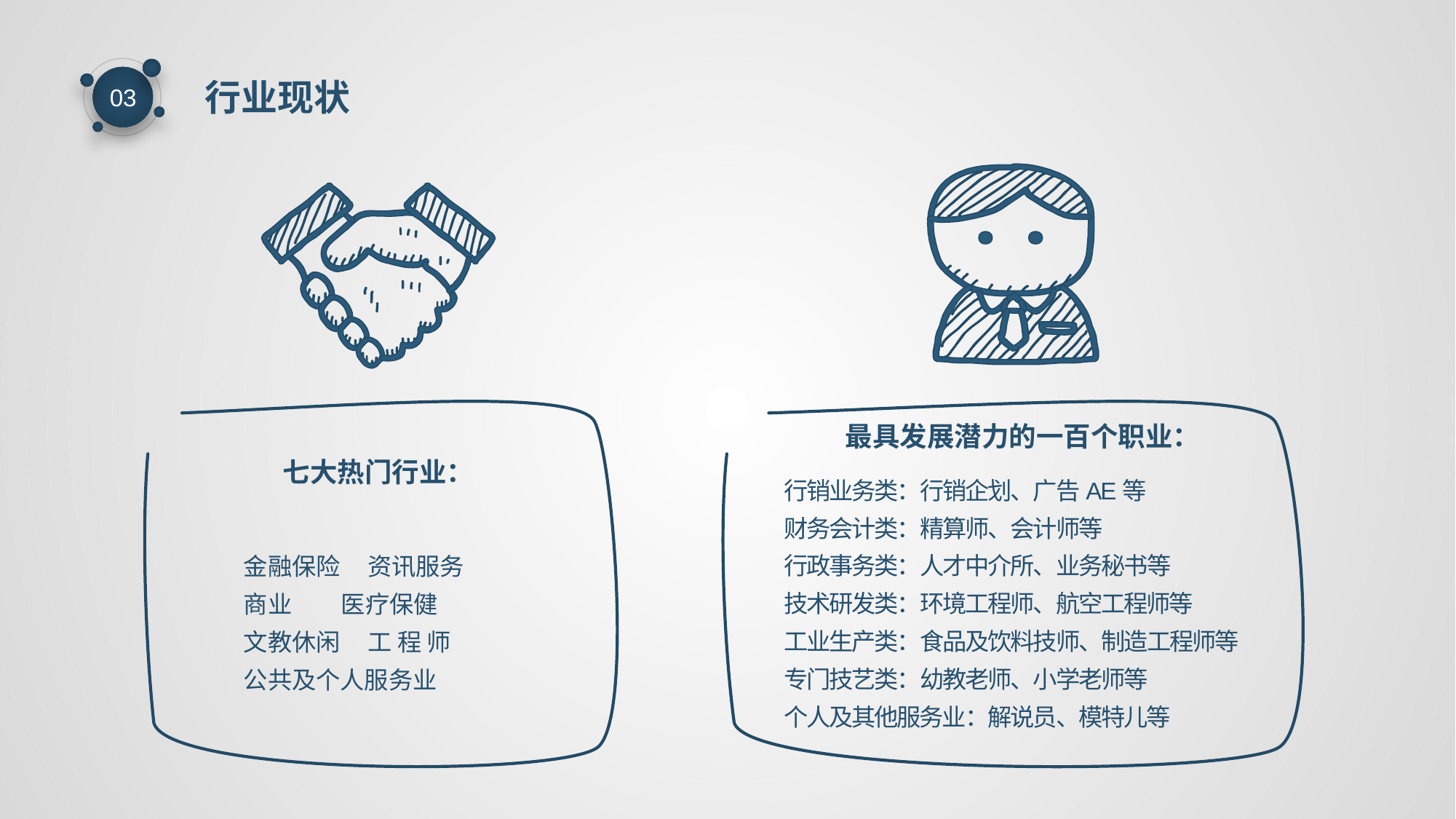

行业现状
03

最具发展潜力的一百个职业：
七大热门行业：
行销业务类：行销企划、广告AE等
财务会计类：精算师、会计师等
行政事务类：人才中介所、业务秘书等
技术研发类：环境工程师、航空工程师等
工业生产类：食品及饮料技师、制造工程师等
专门技艺类：幼教老师、小学老师等
个人及其他服务业：解说员、模特儿等
金融保险     资讯服务
商业         医疗保健
文教休闲     工 程 师
公共及个人服务业